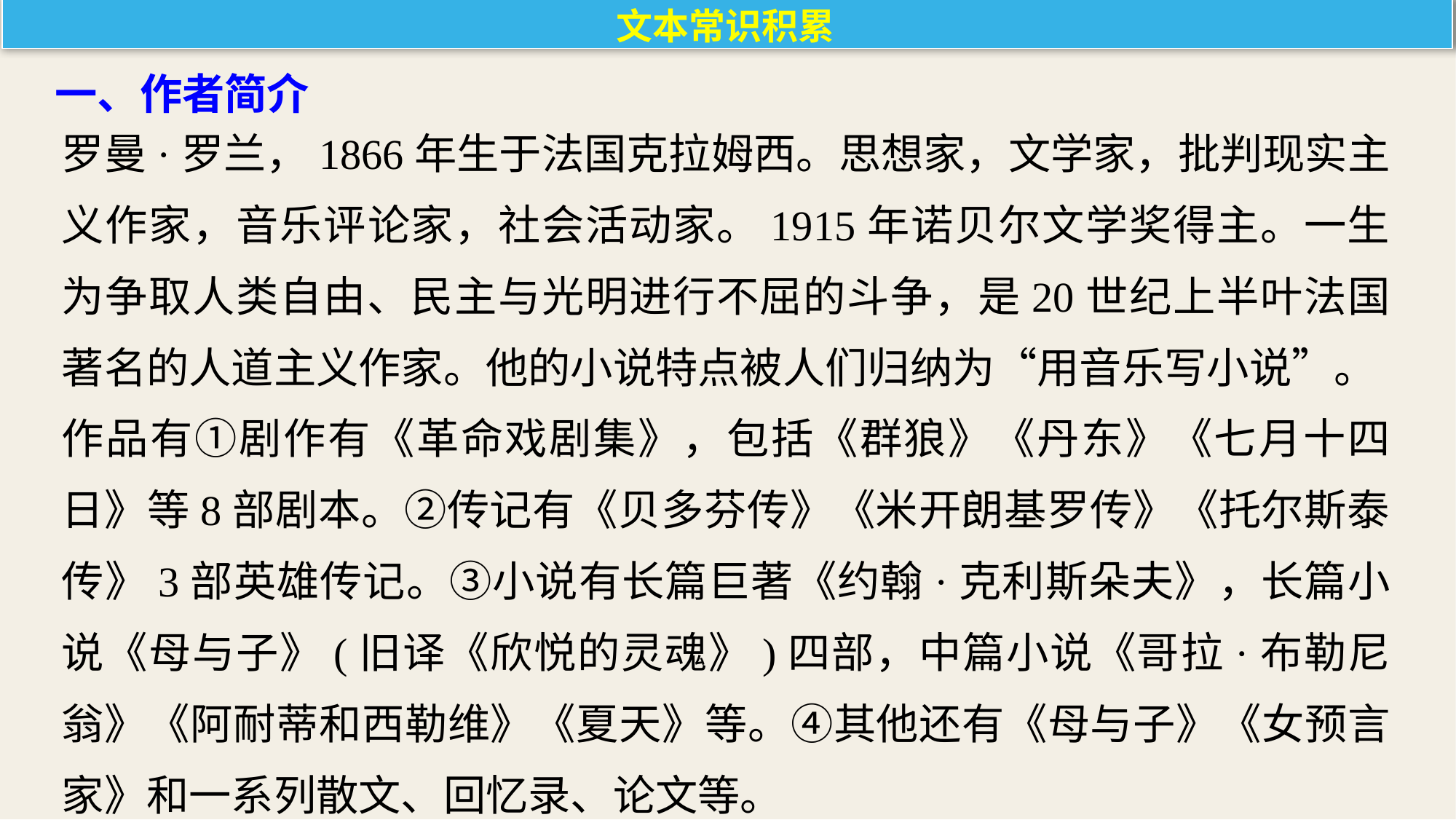

文本常识积累
一、作者简介
罗曼·罗兰，1866年生于法国克拉姆西。思想家，文学家，批判现实主义作家，音乐评论家，社会活动家。1915年诺贝尔文学奖得主。一生为争取人类自由、民主与光明进行不屈的斗争，是20世纪上半叶法国著名的人道主义作家。他的小说特点被人们归纳为“用音乐写小说”。
作品有①剧作有《革命戏剧集》，包括《群狼》《丹东》《七月十四日》等8部剧本。②传记有《贝多芬传》《米开朗基罗传》《托尔斯泰传》3部英雄传记。③小说有长篇巨著《约翰·克利斯朵夫》，长篇小说《母与子》(旧译《欣悦的灵魂》)四部，中篇小说《哥拉·布勒尼翁》《阿耐蒂和西勒维》《夏天》等。④其他还有《母与子》《女预言家》和一系列散文、回忆录、论文等。